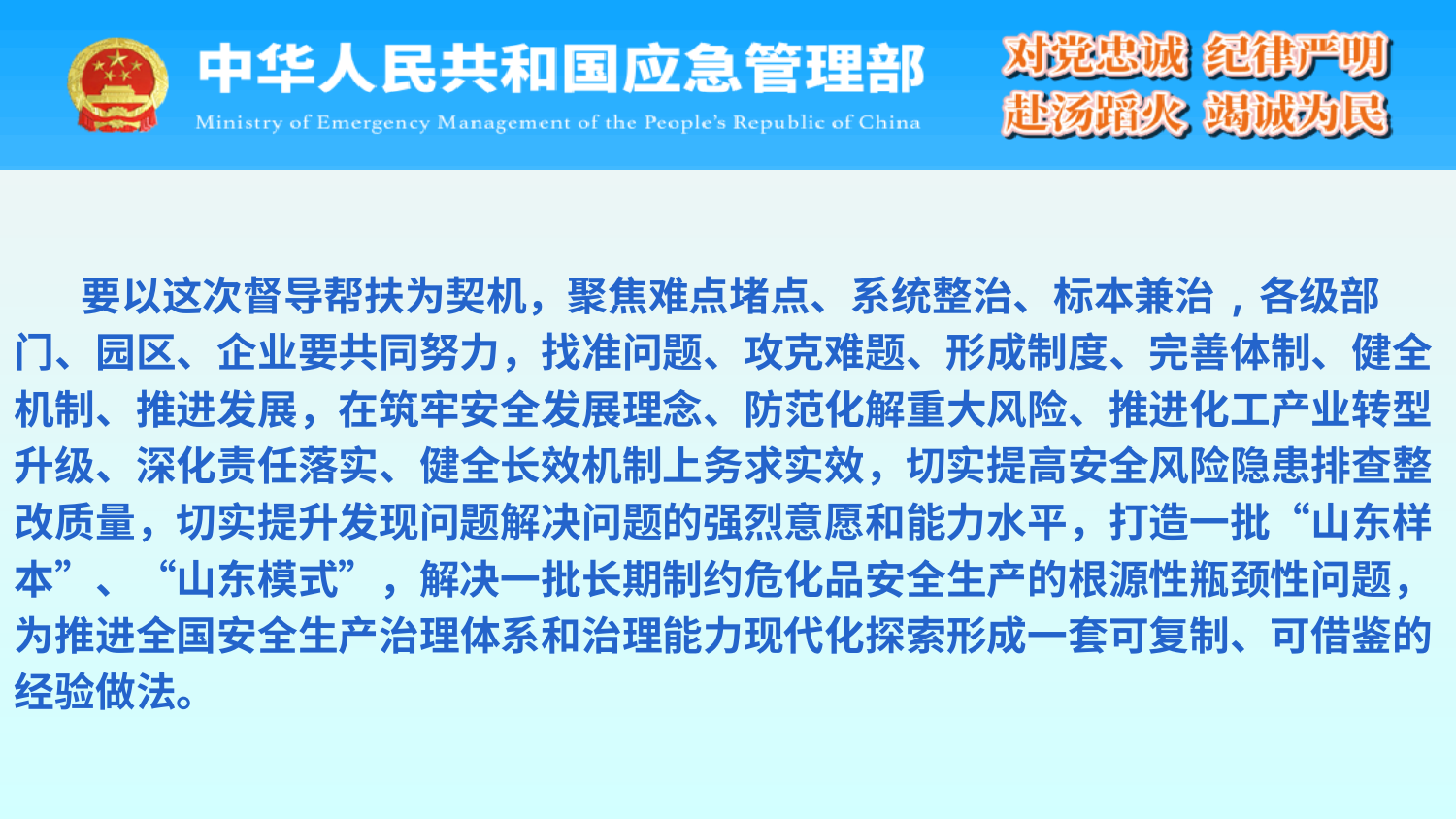

要以这次督导帮扶为契机，聚焦难点堵点、系统整治、标本兼治,各级部门、园区、企业要共同努力，找准问题、攻克难题、形成制度、完善体制、健全机制、推进发展，在筑牢安全发展理念、防范化解重大风险、推进化工产业转型升级、深化责任落实、健全长效机制上务求实效，切实提高安全风险隐患排查整改质量，切实提升发现问题解决问题的强烈意愿和能力水平，打造一批“山东样本”、“山东模式”，解决一批长期制约危化品安全生产的根源性瓶颈性问题，为推进全国安全生产治理体系和治理能力现代化探索形成一套可复制、可借鉴的经验做法。
88